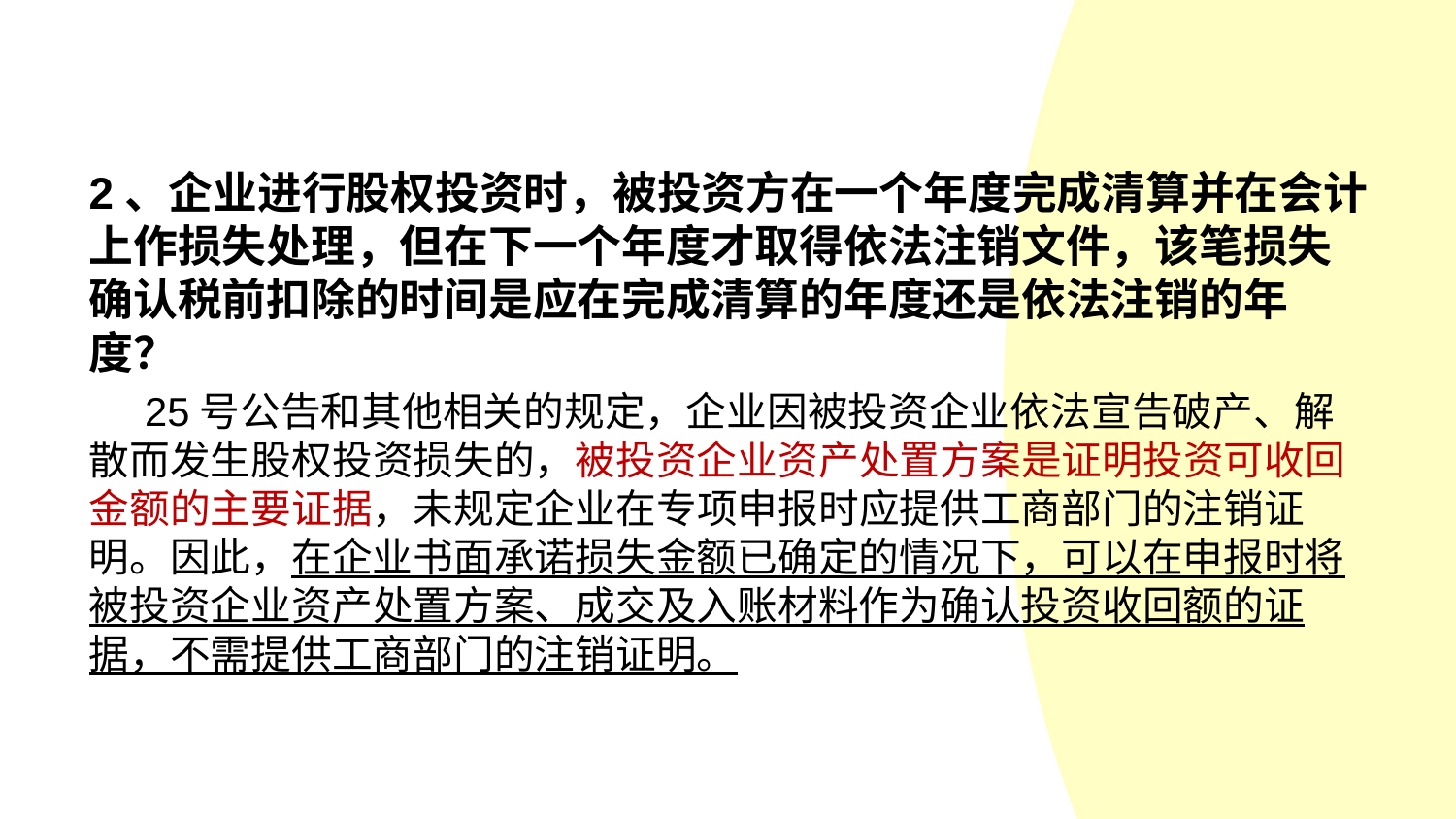

#
2、企业进行股权投资时，被投资方在一个年度完成清算并在会计上作损失处理，但在下一个年度才取得依法注销文件，该笔损失确认税前扣除的时间是应在完成清算的年度还是依法注销的年度？
     25号公告和其他相关的规定，企业因被投资企业依法宣告破产、解散而发生股权投资损失的，被投资企业资产处置方案是证明投资可收回金额的主要证据，未规定企业在专项申报时应提供工商部门的注销证明。因此，在企业书面承诺损失金额已确定的情况下，可以在申报时将被投资企业资产处置方案、成交及入账材料作为确认投资收回额的证据，不需提供工商部门的注销证明。